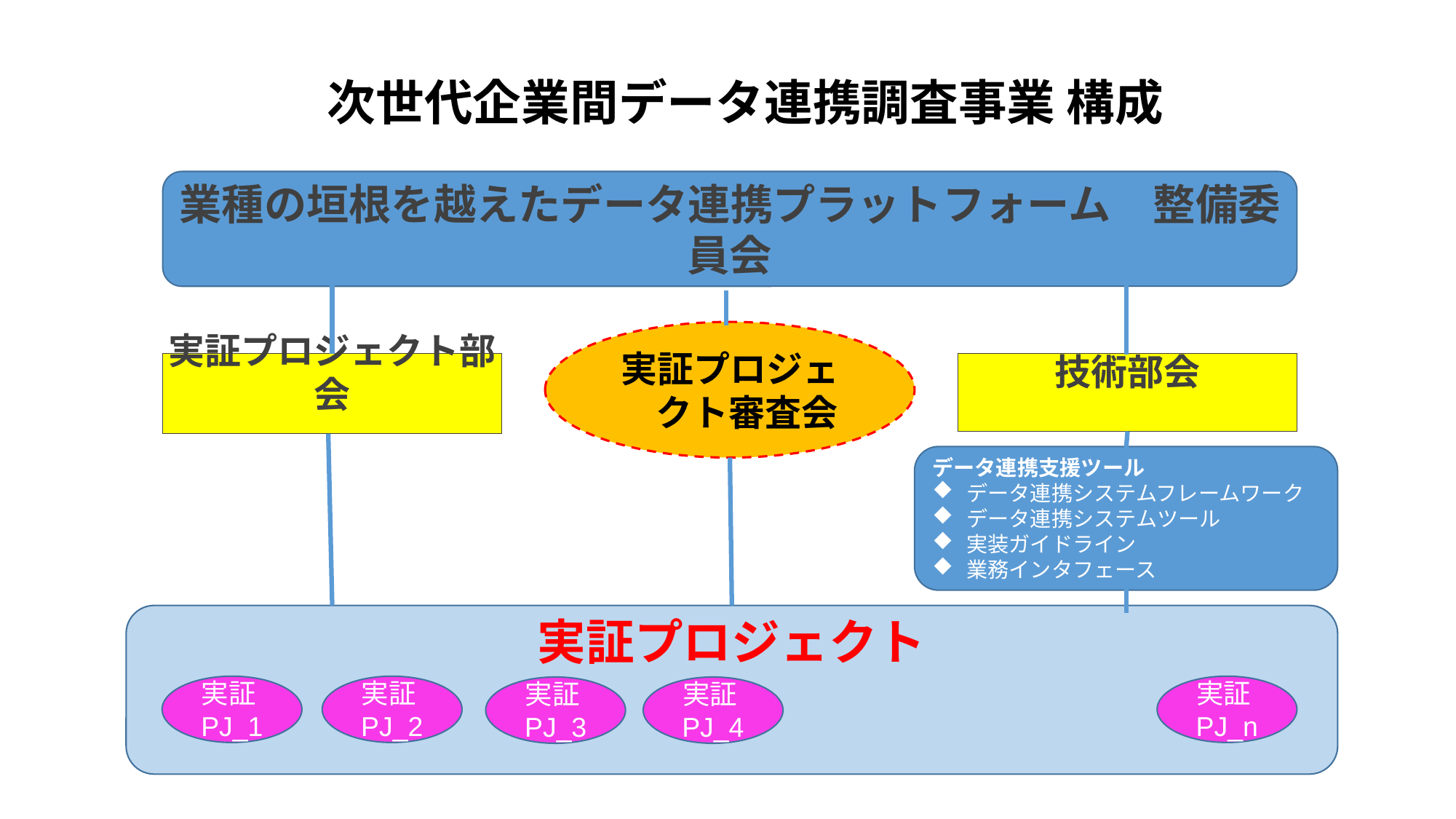

次世代企業間データ連携調査事業 構成
業種の垣根を越えたデータ連携プラットフォーム　整備委員会
実証プロジェクト審査会
実証プロジェクト部会

技術部会

データ連携支援ツール
データ連携システムフレームワーク
データ連携システムツール
実装ガイドライン
業務インタフェース
実証プロジェクト

実証PJ_1
実証PJ_2
実証PJ_n
実証PJ_3
実証PJ_4